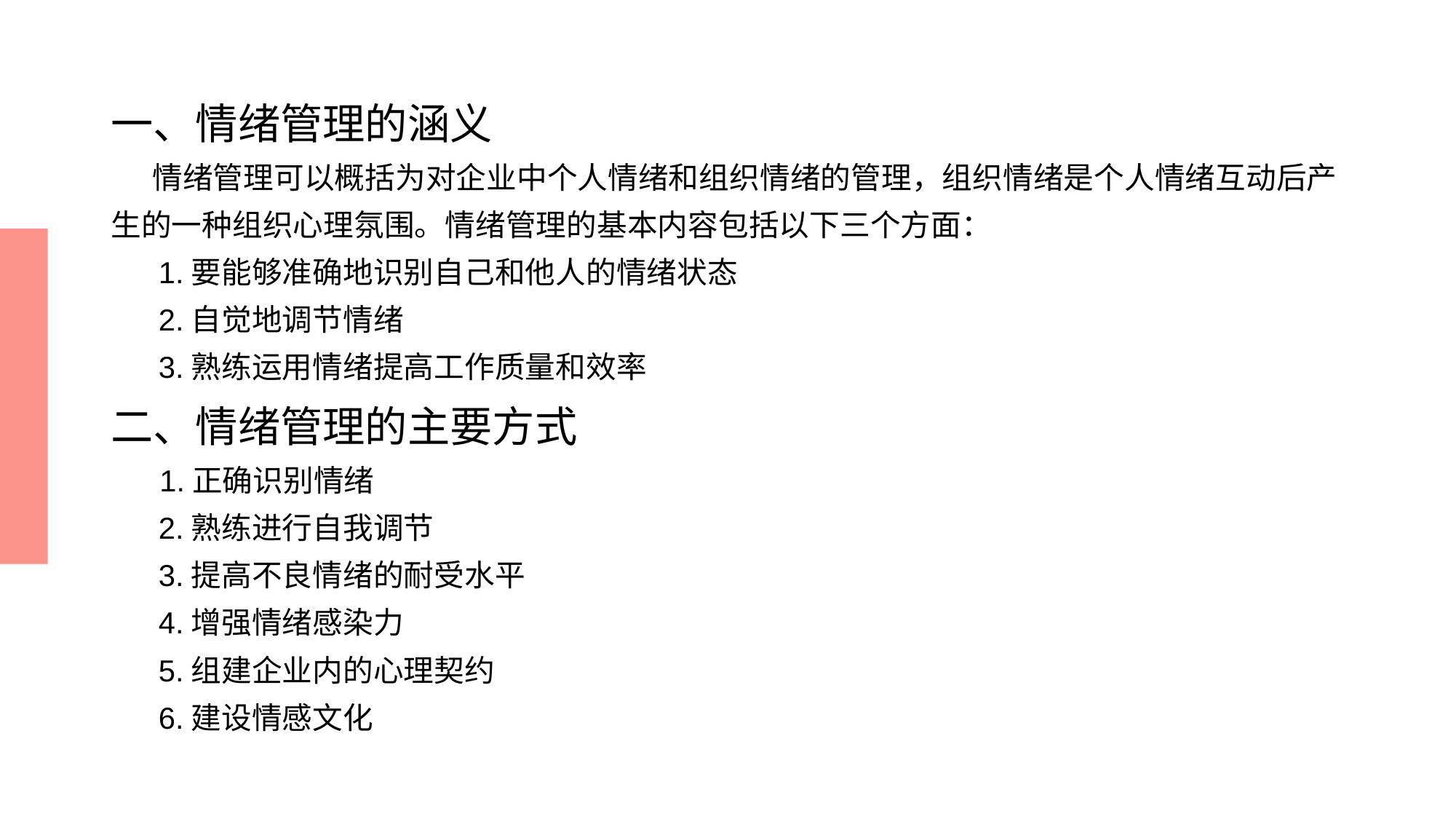

# 一、情绪管理的涵义 情绪管理可以概括为对企业中个人情绪和组织情绪的管理，组织情绪是个人情绪互动后产生的一种组织心理氛围。情绪管理的基本内容包括以下三个方面： 1.要能够准确地识别自己和他人的情绪状态 2.自觉地调节情绪 3.熟练运用情绪提高工作质量和效率 二、情绪管理的主要方式 1.正确识别情绪 2.熟练进行自我调节 3.提高不良情绪的耐受水平 4.增强情绪感染力 5.组建企业内的心理契约 6.建设情感文化